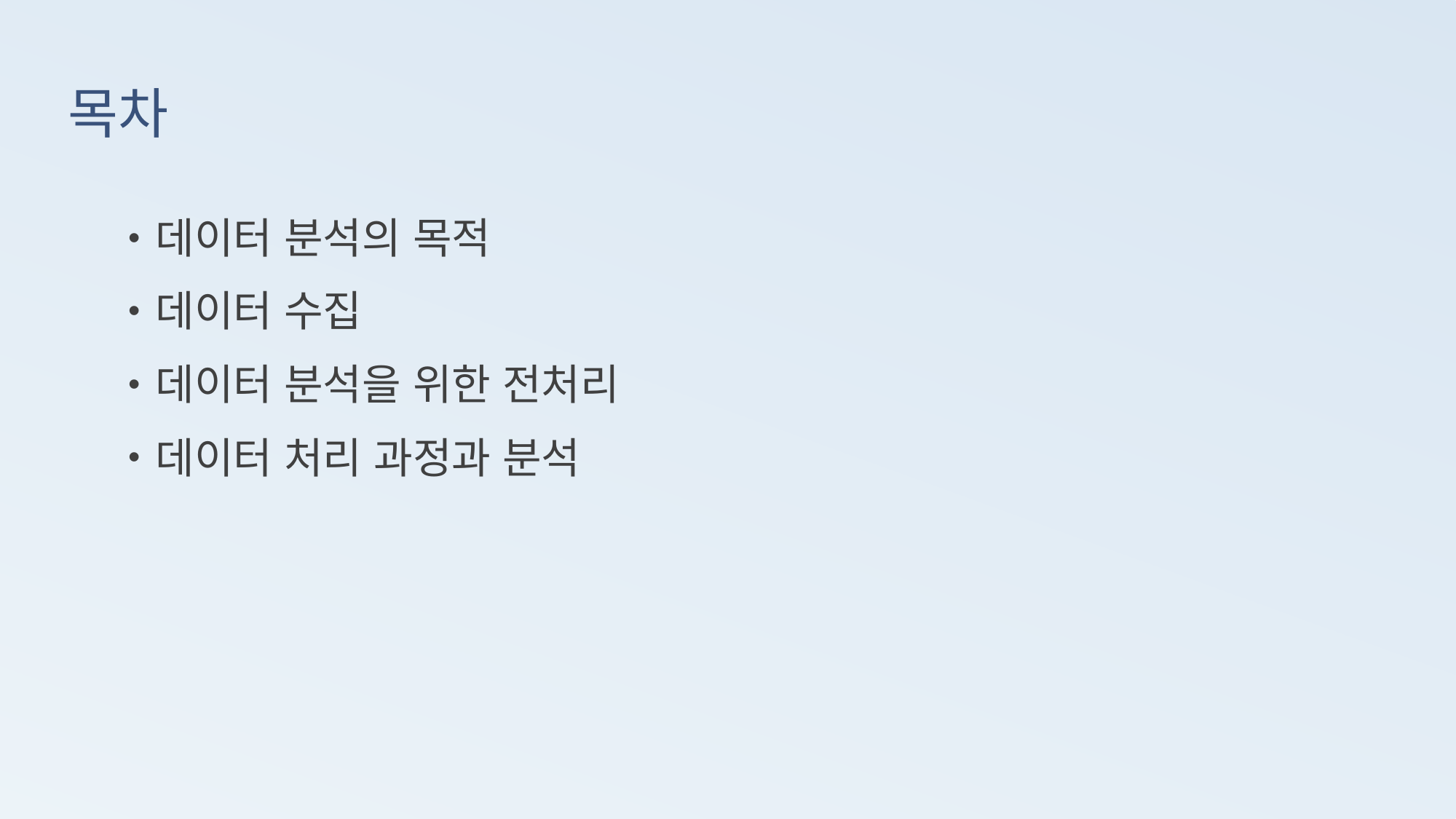

# 목차
데이터 분석의 목적
데이터 수집
데이터 분석을 위한 전처리
데이터 처리 과정과 분석